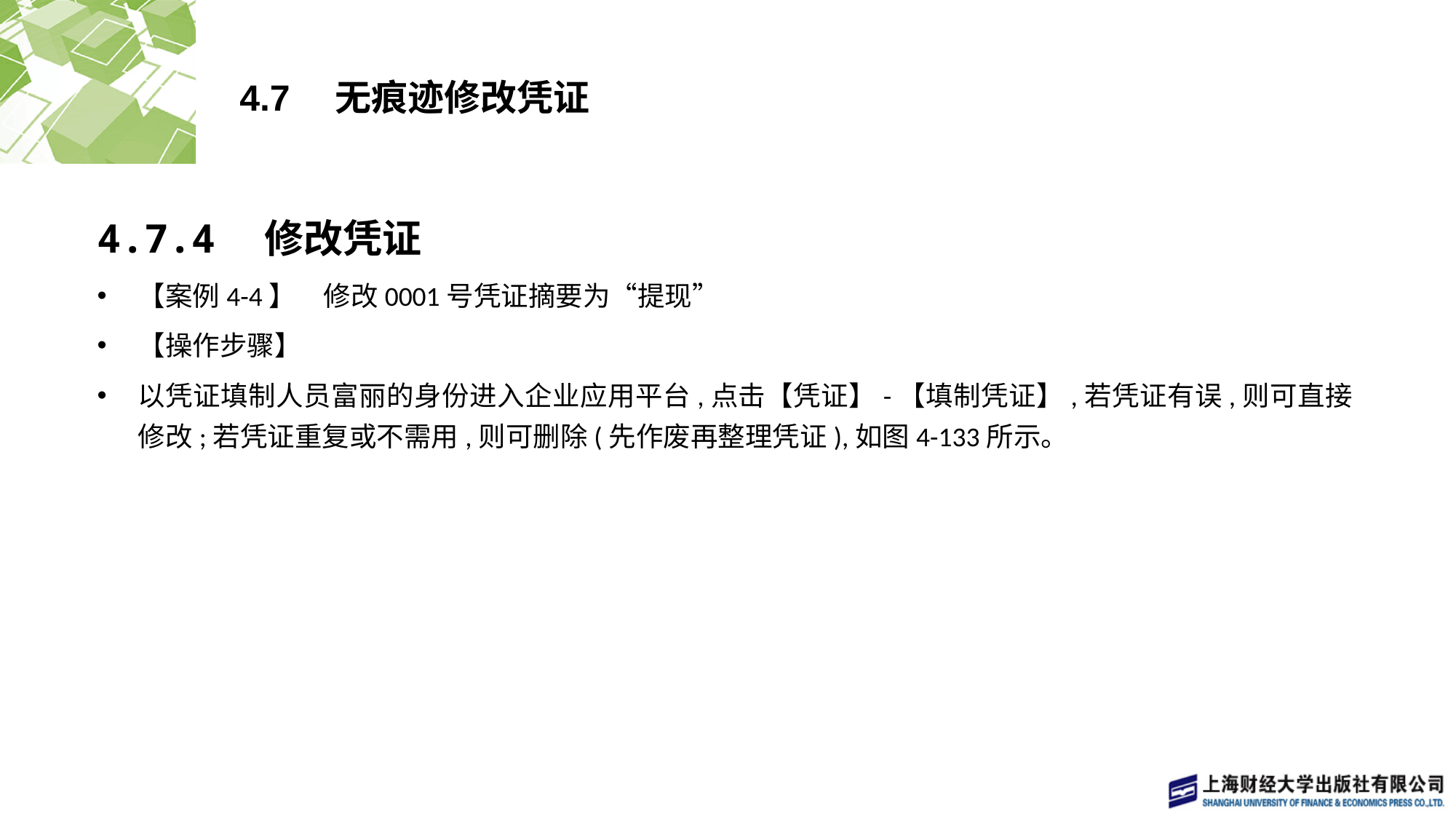

# 4.7　无痕迹修改凭证
4.7.4　修改凭证
【案例4-4】　修改0001号凭证摘要为“提现”
【操作步骤】
以凭证填制人员富丽的身份进入企业应用平台,点击【凭证】-【填制凭证】,若凭证有误,则可直接修改;若凭证重复或不需用,则可删除(先作废再整理凭证),如图4-133所示。